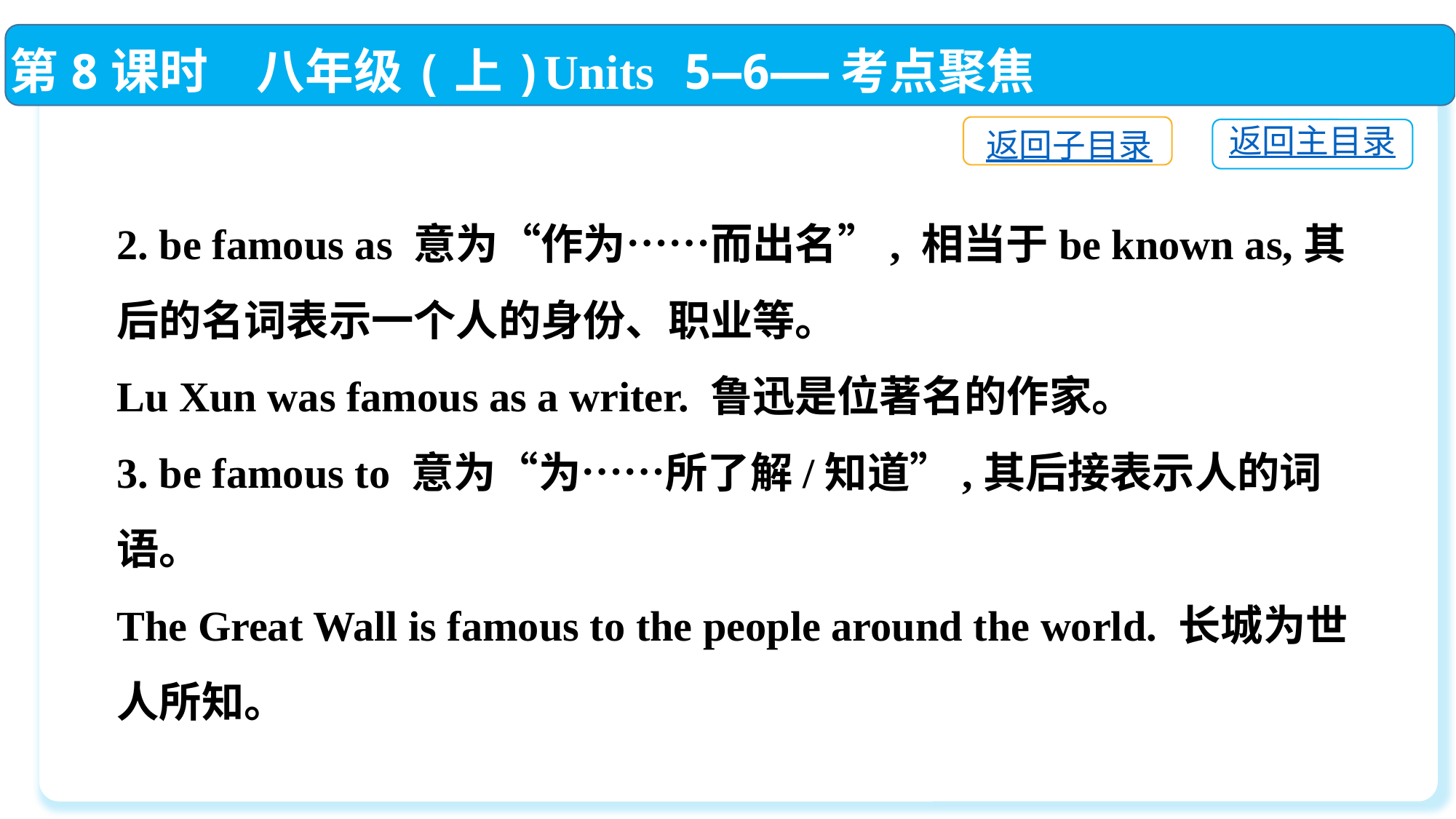

第8课时　八年级(上)Units 5—6——考点聚焦

返回子目录
返回主目录
2. be famous as 意为“作为……而出名”, 相当于be known as,其后的名词表示一个人的身份、职业等。
Lu Xun was famous as a writer. 鲁迅是位著名的作家。
3. be famous to 意为“为……所了解/知道”,其后接表示人的词语。
The Great Wall is famous to the people around the world. 长城为世人所知。